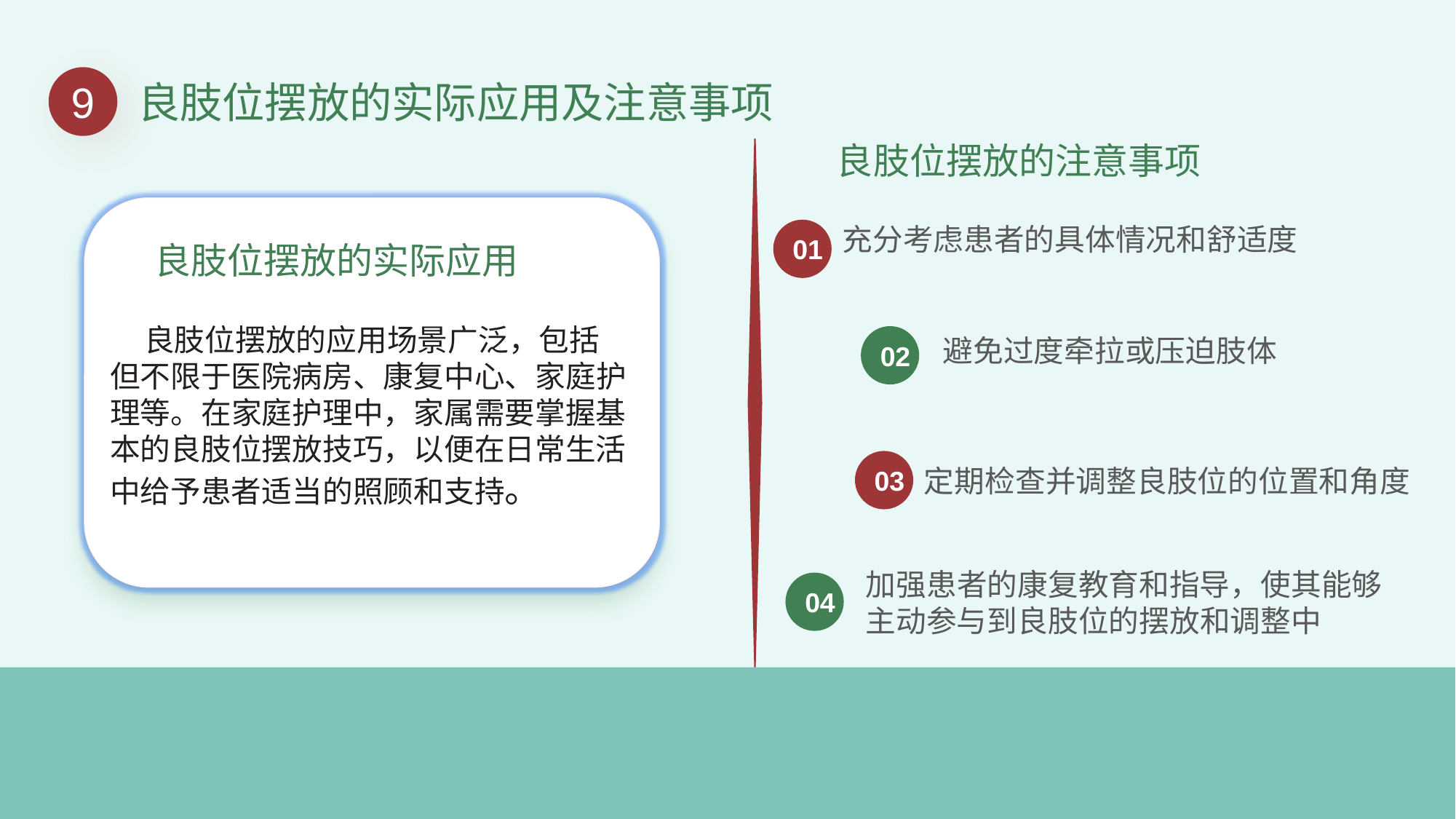

9
良肢位摆放的实际应用及注意事项
良肢位摆放的注意事项

01
充分考虑患者的具体情况和舒适度

良肢位摆放的实际应用
    良肢位摆放的应用场景广泛，包括但不限于医院病房、康复中心、家庭护理等。在家庭护理中，家属需要掌握基本的良肢位摆放技巧，以便在日常生活中给予患者适当的照顾和支持。
02
避免过度牵拉或压迫肢体

03
定期检查并调整良肢位的位置和角度
加强患者的康复教育和指导，使其能够
主动参与到良肢位的摆放和调整中
04